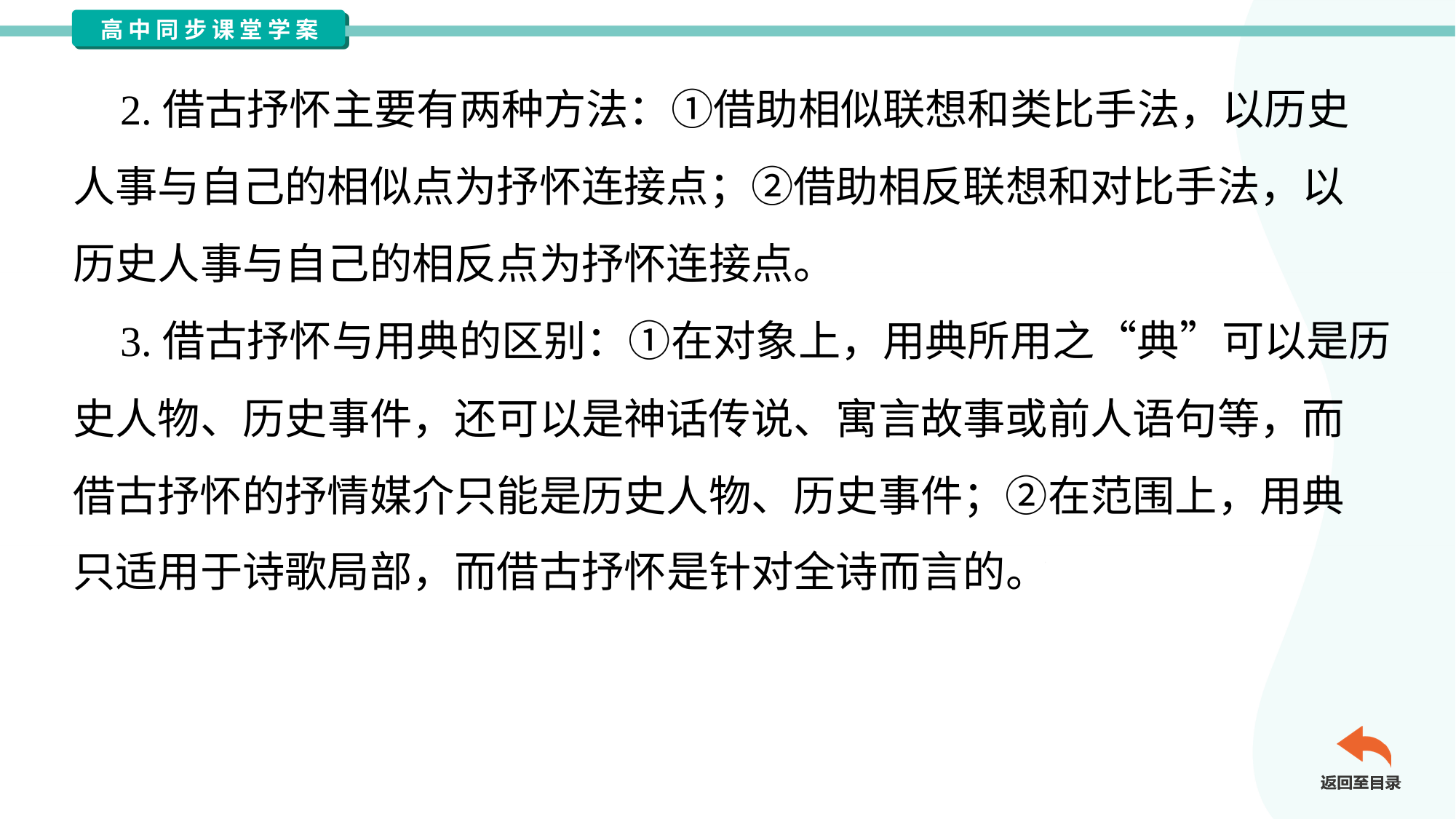

2.借古抒怀主要有两种方法：①借助相似联想和类比手法，以历史
人事与自己的相似点为抒怀连接点；②借助相反联想和对比手法，以
历史人事与自己的相反点为抒怀连接点。
    3.借古抒怀与用典的区别：①在对象上，用典所用之“典”可以是历
史人物、历史事件，还可以是神话传说、寓言故事或前人语句等，而
借古抒怀的抒情媒介只能是历史人物、历史事件；②在范围上，用典
只适用于诗歌局部，而借古抒怀是针对全诗而言的。#2.1.4